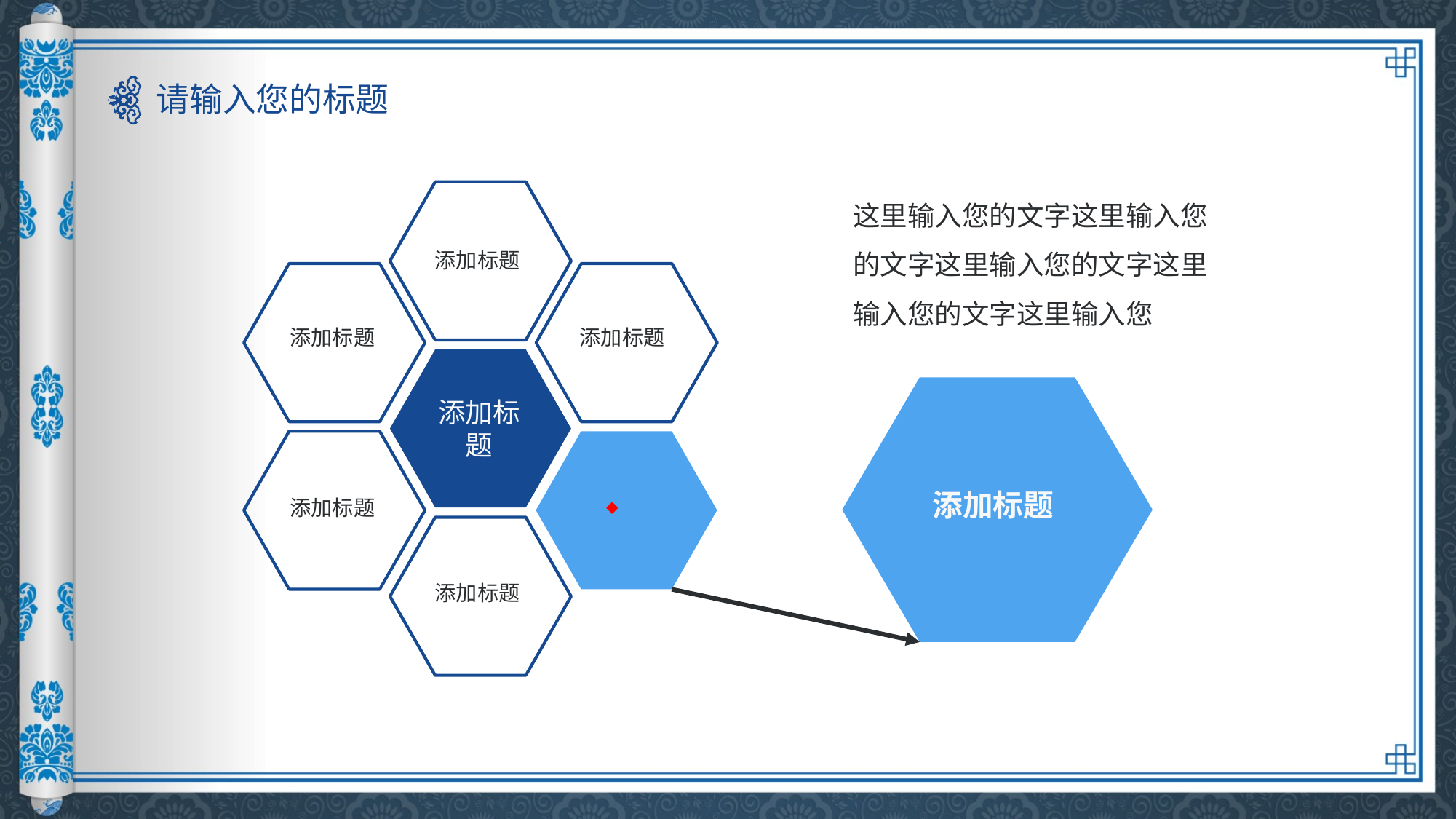

请输入您的标题

这里输入您的文字这里输入您的文字这里输入您的文字这里输入您的文字这里输入您

添加标题

添加标题
添加标题

添加标题

添加标题
添加标题

添加标题